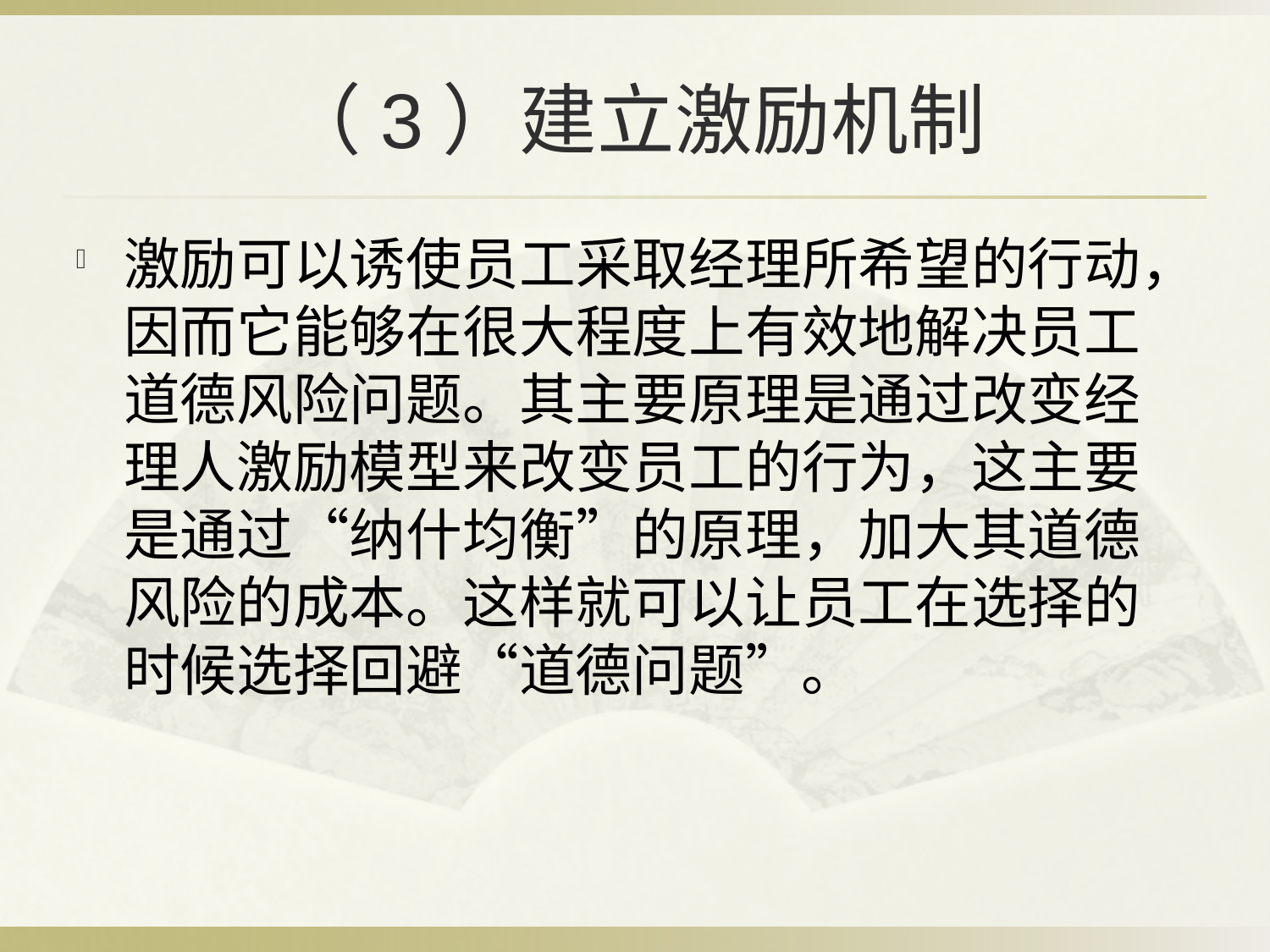

# （3）建立激励机制
激励可以诱使员工采取经理所希望的行动，因而它能够在很大程度上有效地解决员工道德风险问题。其主要原理是通过改变经理人激励模型来改变员工的行为，这主要是通过“纳什均衡”的原理，加大其道德风险的成本。这样就可以让员工在选择的时候选择回避“道德问题”。